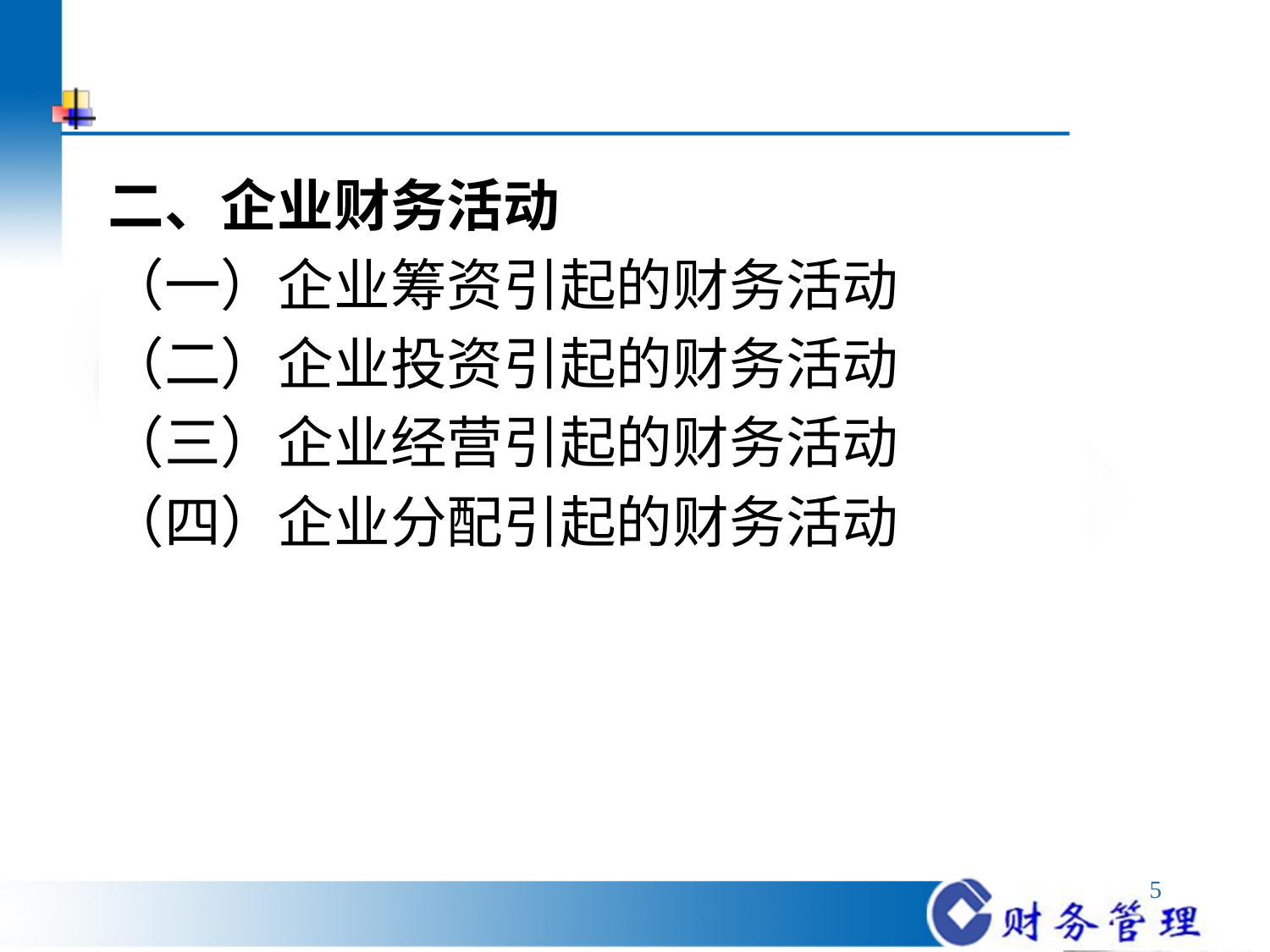

#
二、企业财务活动
（一）企业筹资引起的财务活动
（二）企业投资引起的财务活动
（三）企业经营引起的财务活动
（四）企业分配引起的财务活动

5